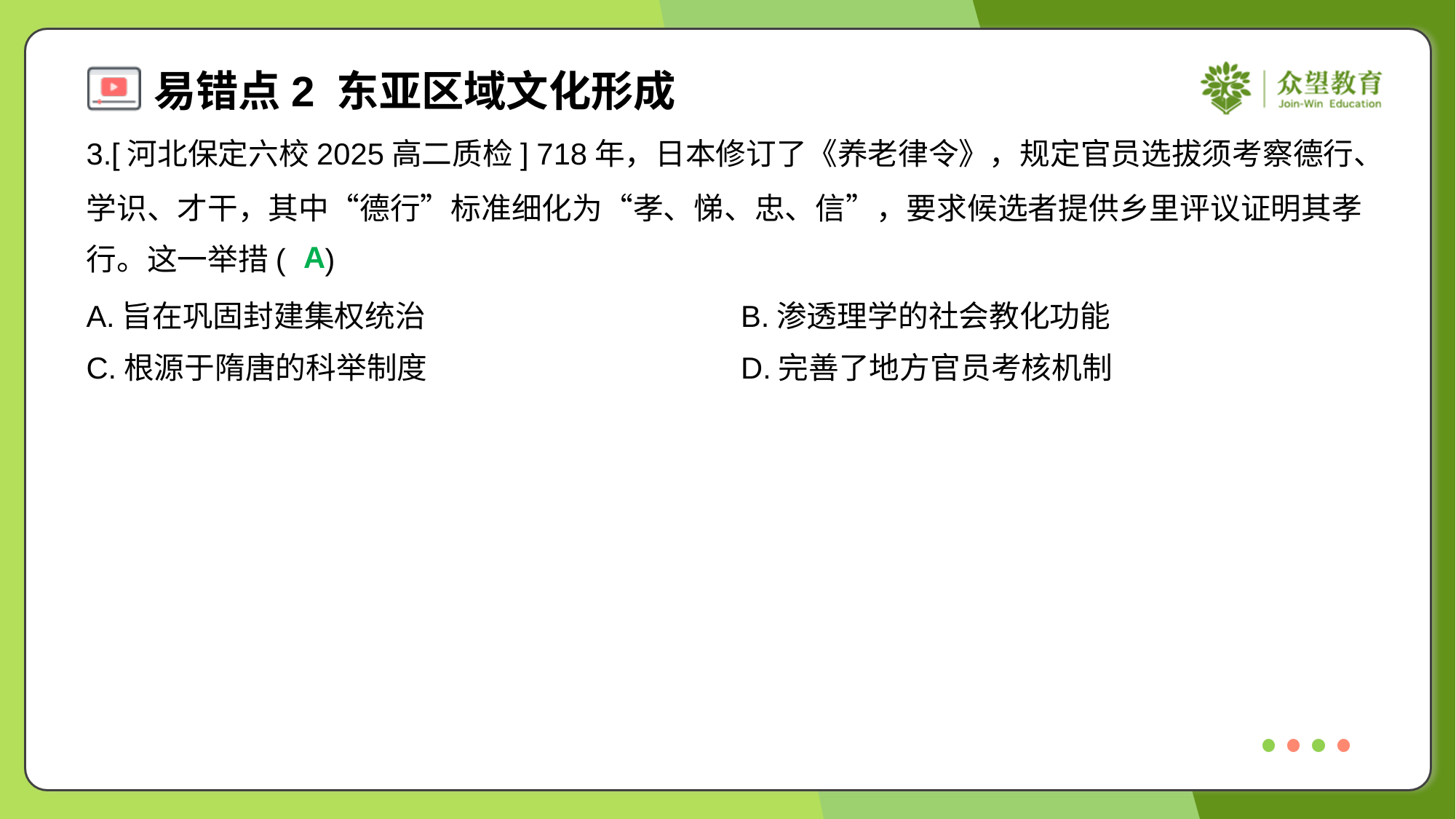

3.[河北保定六校2025高二质检] 718年，日本修订了《养老律令》，规定官员选拔须考察德行、
学识、才干，其中“德行”标准细化为“孝、悌、忠、信”，要求候选者提供乡里评议证明其孝
行。这一举措(     )
A
A.旨在巩固封建集权统治	B.渗透理学的社会教化功能
C.根源于隋唐的科举制度	D.完善了地方官员考核机制